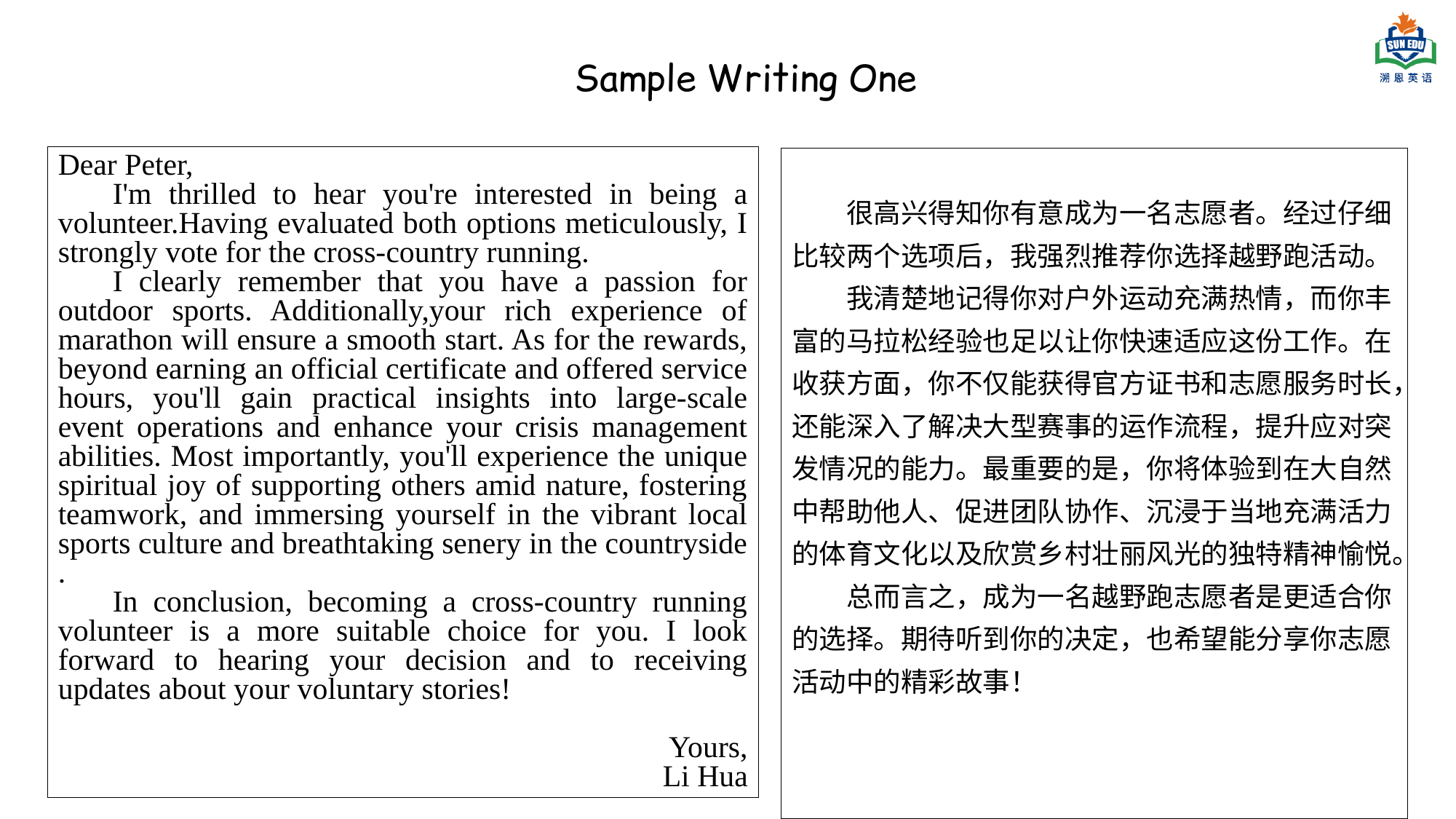

Sample Writing One
Dear Peter,
I'm thrilled to hear you're interested in being a volunteer.Having evaluated both options meticulously, I strongly vote for the cross-country running.
I clearly remember that you have a passion for outdoor sports. Additionally,your rich experience of marathon will ensure a smooth start. As for the rewards, beyond earning an official certificate and offered service hours, you'll gain practical insights into large-scale event operations and enhance your crisis management abilities. Most importantly, you'll experience the unique spiritual joy of supporting others amid nature, fostering teamwork, and immersing yourself in the vibrant local sports culture and breathtaking senery in the countryside .
In conclusion, becoming a cross-country running volunteer is a more suitable choice for you. I look forward to hearing your decision and to receiving updates about your voluntary stories!

Yours,
Li Hua

很高兴得知你有意成为一名志愿者。经过仔细比较两个选项后，我强烈推荐你选择越野跑活动。
我清楚地记得你对户外运动充满热情，而你丰富的马拉松经验也足以让你快速适应这份工作。在收获方面，你不仅能获得官方证书和志愿服务时长，还能深入了解决大型赛事的运作流程，提升应对突发情况的能力。最重要的是，你将体验到在大自然中帮助他人、促进团队协作、沉浸于当地充满活力的体育文化以及欣赏乡村壮丽风光的独特精神愉悦。
总而言之，成为一名越野跑志愿者是更适合你的选择。期待听到你的决定，也希望能分享你志愿活动中的精彩故事！